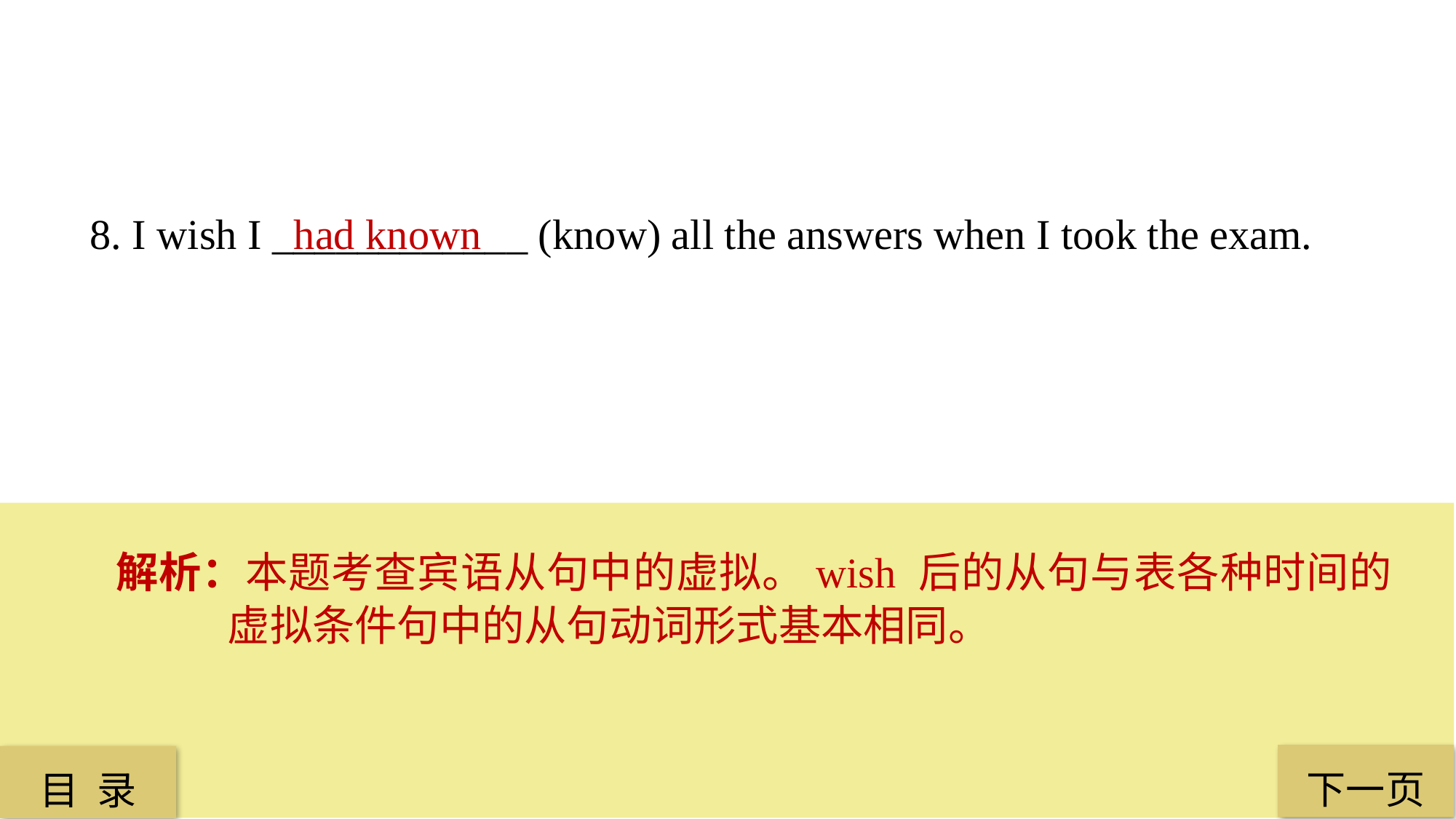

8. I wish I ____________ (know) all the answers when I took the exam.
 had known
解析：本题考查宾语从句中的虚拟。wish 后的从句与表各种时间的虚拟条件句中的从句动词形式基本相同。